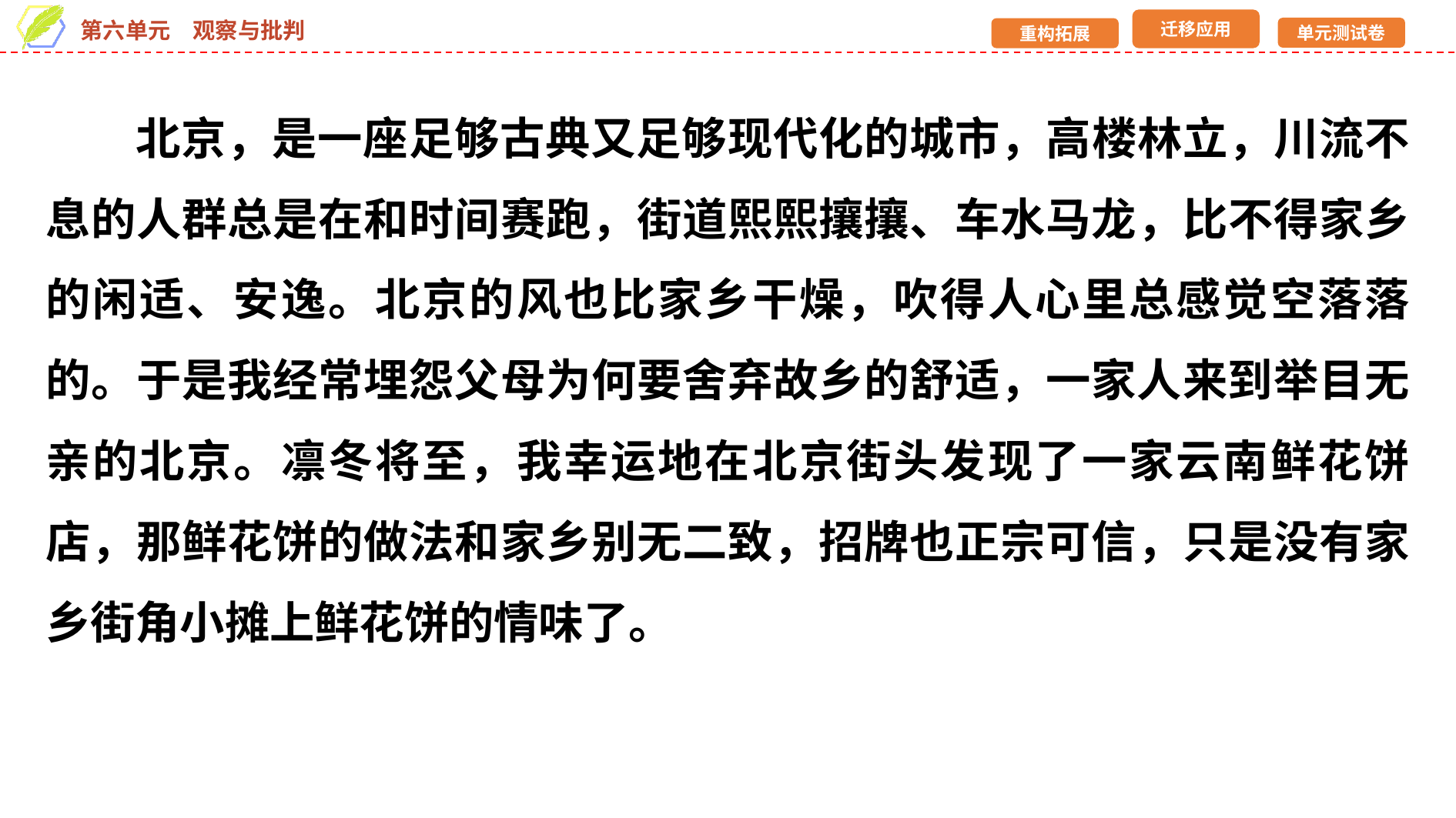

北京，是一座足够古典又足够现代化的城市，高楼林立，川流不息的人群总是在和时间赛跑，街道熙熙攘攘、车水马龙，比不得家乡的闲适、安逸。北京的风也比家乡干燥，吹得人心里总感觉空落落的。于是我经常埋怨父母为何要舍弃故乡的舒适，一家人来到举目无亲的北京。凛冬将至，我幸运地在北京街头发现了一家云南鲜花饼店，那鲜花饼的做法和家乡别无二致，招牌也正宗可信，只是没有家乡街角小摊上鲜花饼的情味了。